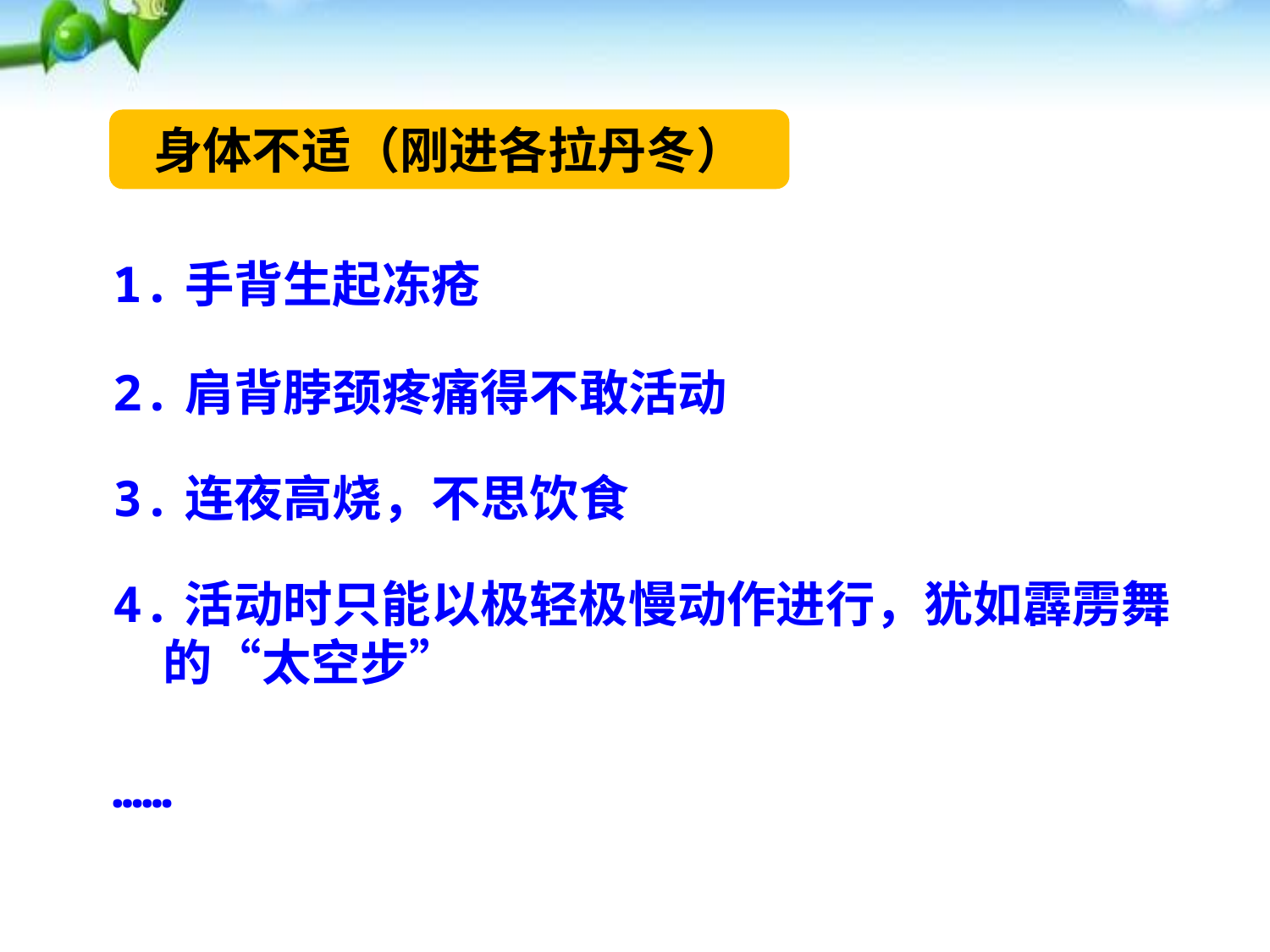

身体不适（刚进各拉丹冬）
1.手背生起冻疮
2.肩背脖颈疼痛得不敢活动
3.连夜高烧，不思饮食
4.活动时只能以极轻极慢动作进行，犹如霹雳舞的“太空步”
……